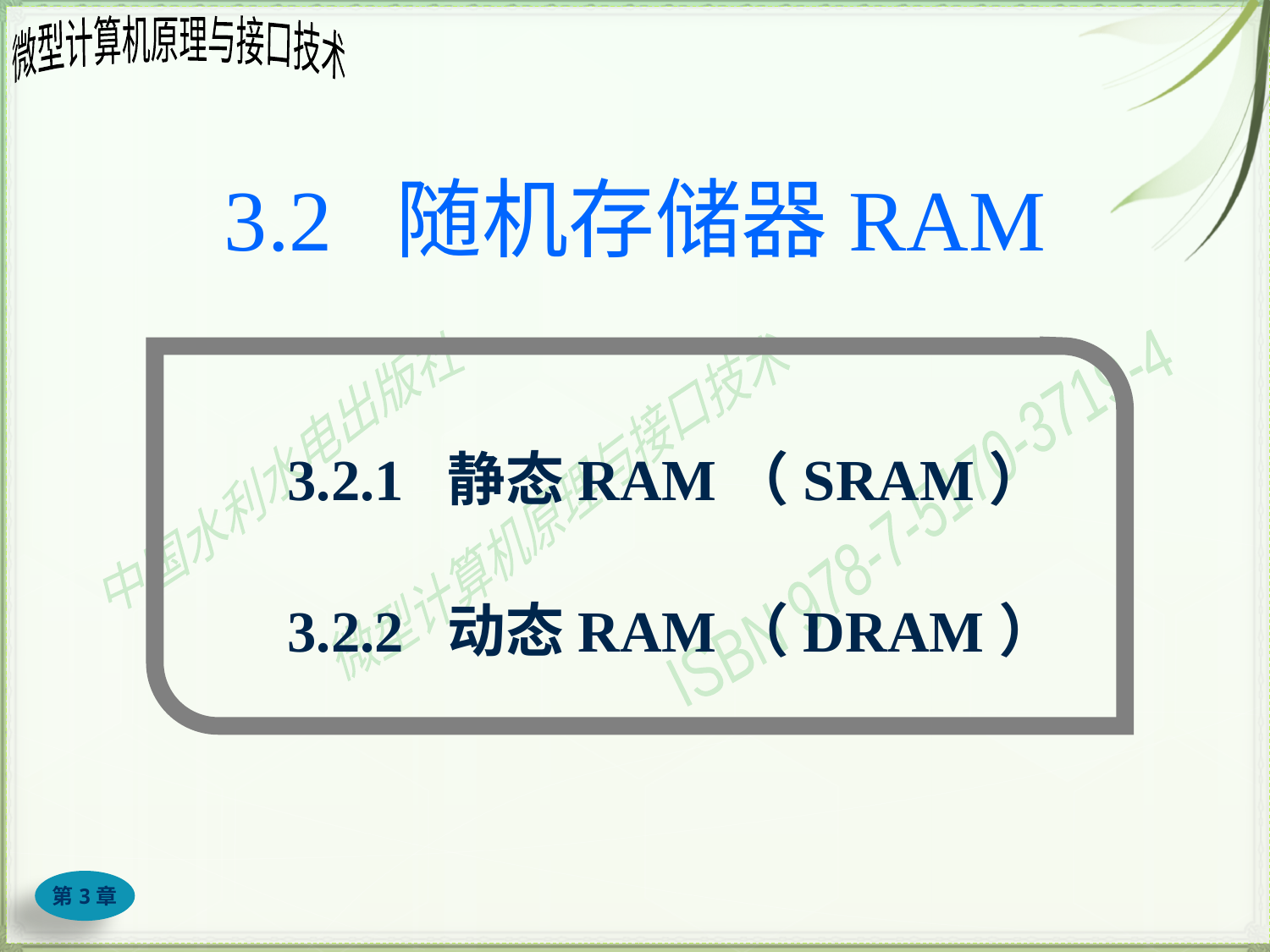

# 3.2  随机存储器RAM

3.2.1  静态RAM（SRAM）
3.2.2  动态RAM（DRAM）